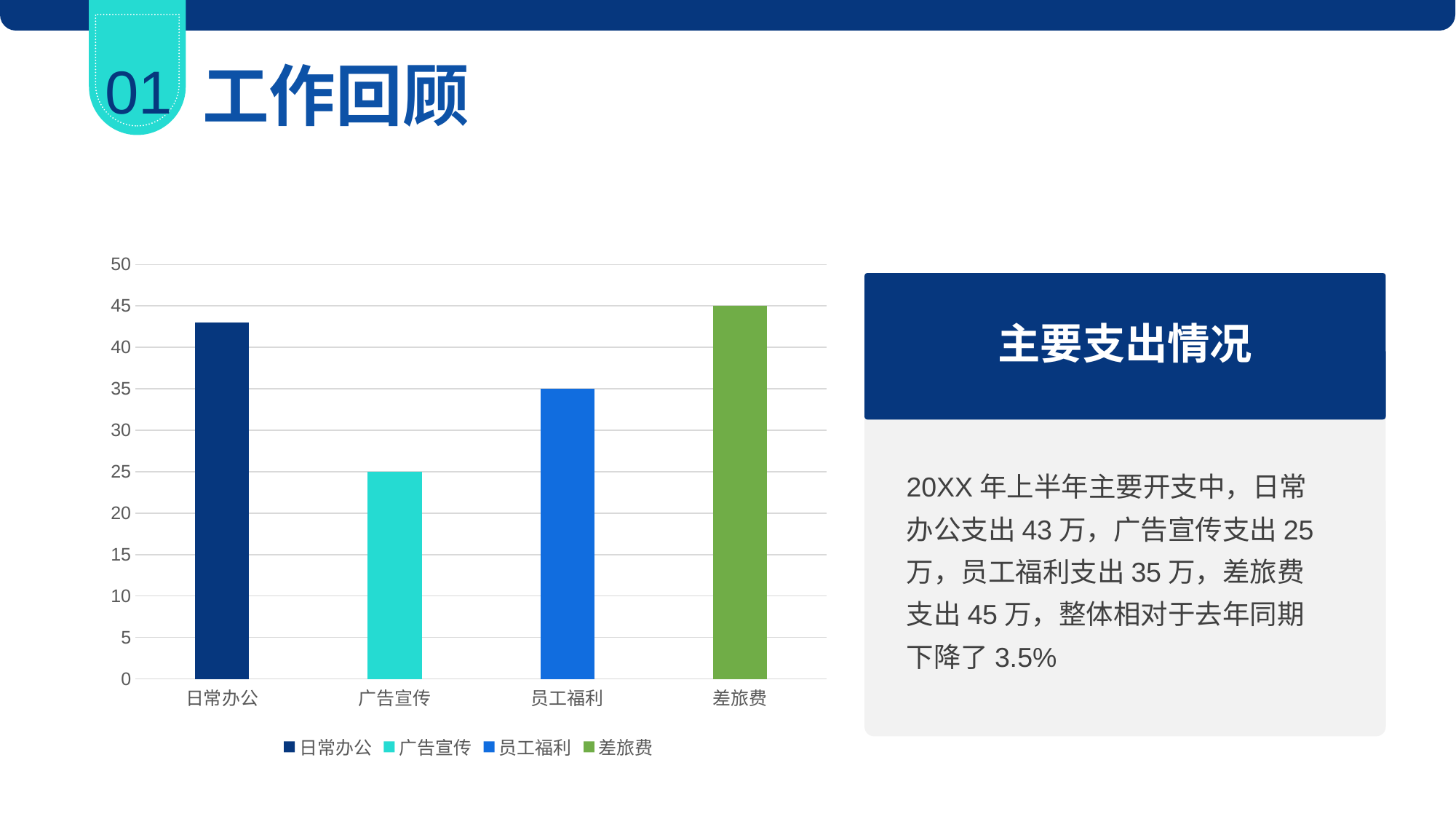

01
工作回顾

### Chart

| Category | 主要支出情况 |
|---|---|
| 日常办公 | 43.0 |
| 广告宣传 | 25.0 |
| 员工福利 | 35.0 |
| 差旅费 | 45.0 |

主要支出情况
20XX年上半年主要开支中，日常办公支出43万，广告宣传支出25万，员工福利支出35万，差旅费支出45万，整体相对于去年同期下降了3.5%